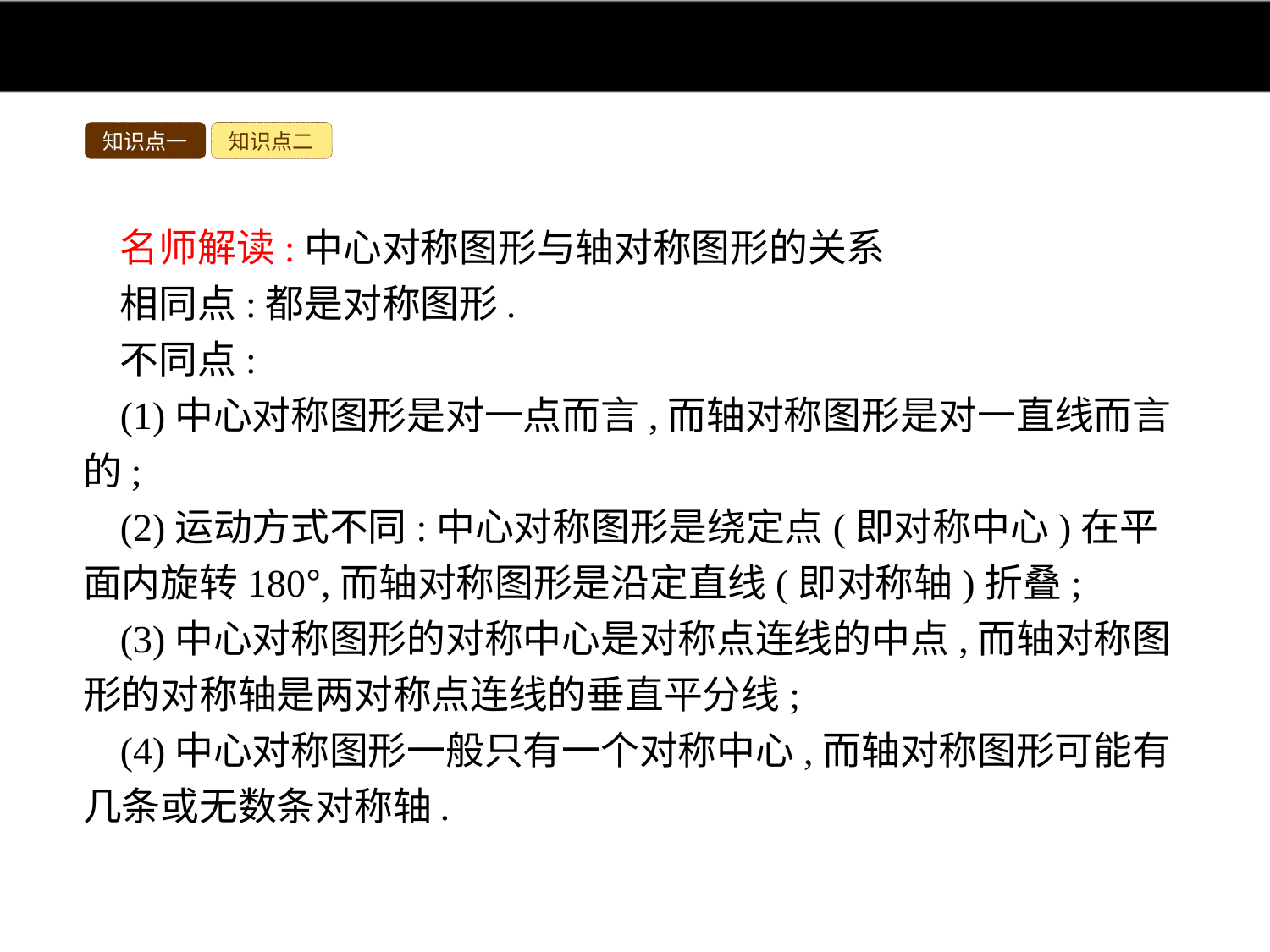

知识点一
知识点二
名师解读:中心对称图形与轴对称图形的关系
相同点:都是对称图形.
不同点:
(1)中心对称图形是对一点而言,而轴对称图形是对一直线而言的;
(2)运动方式不同:中心对称图形是绕定点(即对称中心)在平面内旋转180°,而轴对称图形是沿定直线(即对称轴)折叠;
(3)中心对称图形的对称中心是对称点连线的中点,而轴对称图形的对称轴是两对称点连线的垂直平分线;
(4)中心对称图形一般只有一个对称中心,而轴对称图形可能有几条或无数条对称轴.